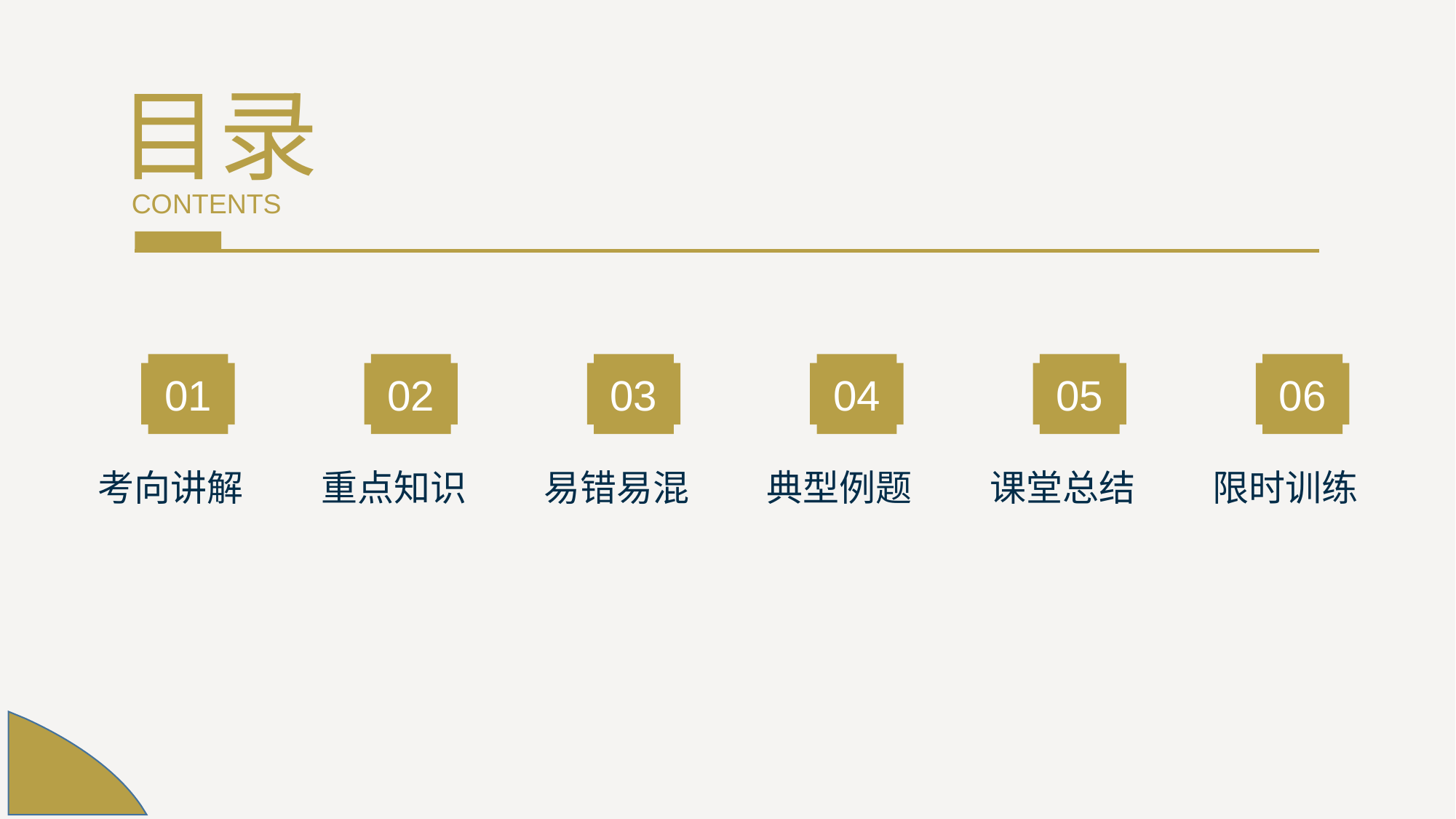

目录
CONTENTS

04
01
考向讲解

04
02
重点知识

04
03
易错易混

04
04
典型例题

04
05
课堂总结

04
06
限时训练